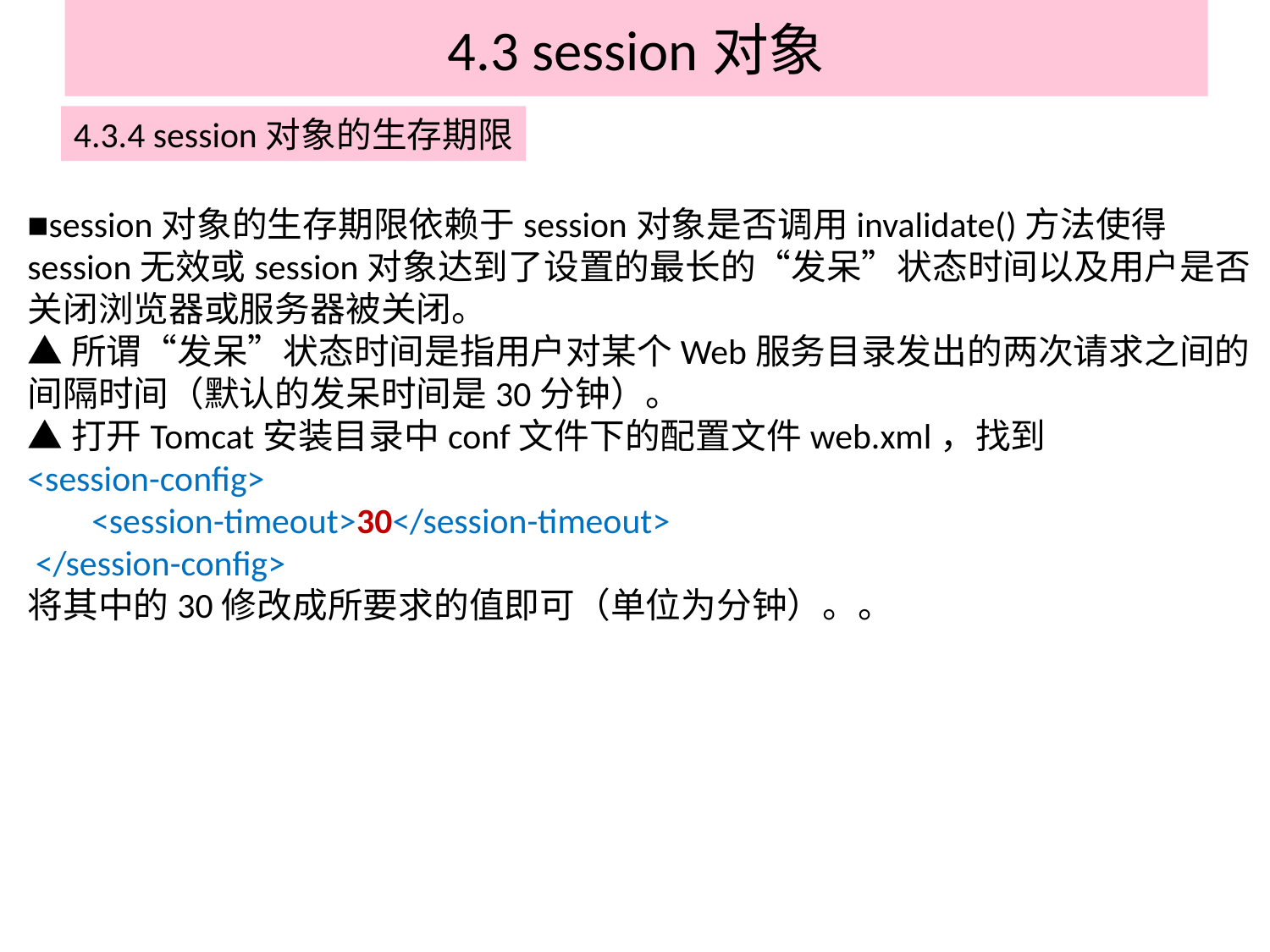

# 4.3 session对象
4.3.4 session对象的生存期限
■session对象的生存期限依赖于session对象是否调用invalidate()方法使得session无效或session对象达到了设置的最长的“发呆”状态时间以及用户是否关闭浏览器或服务器被关闭。
▲所谓“发呆”状态时间是指用户对某个Web服务目录发出的两次请求之间的间隔时间（默认的发呆时间是30分钟）。
▲打开Tomcat安装目录中conf文件下的配置文件web.xml，找到
<session-config>
        <session-timeout>30</session-timeout>
 </session-config>
将其中的30修改成所要求的值即可（单位为分钟）。。